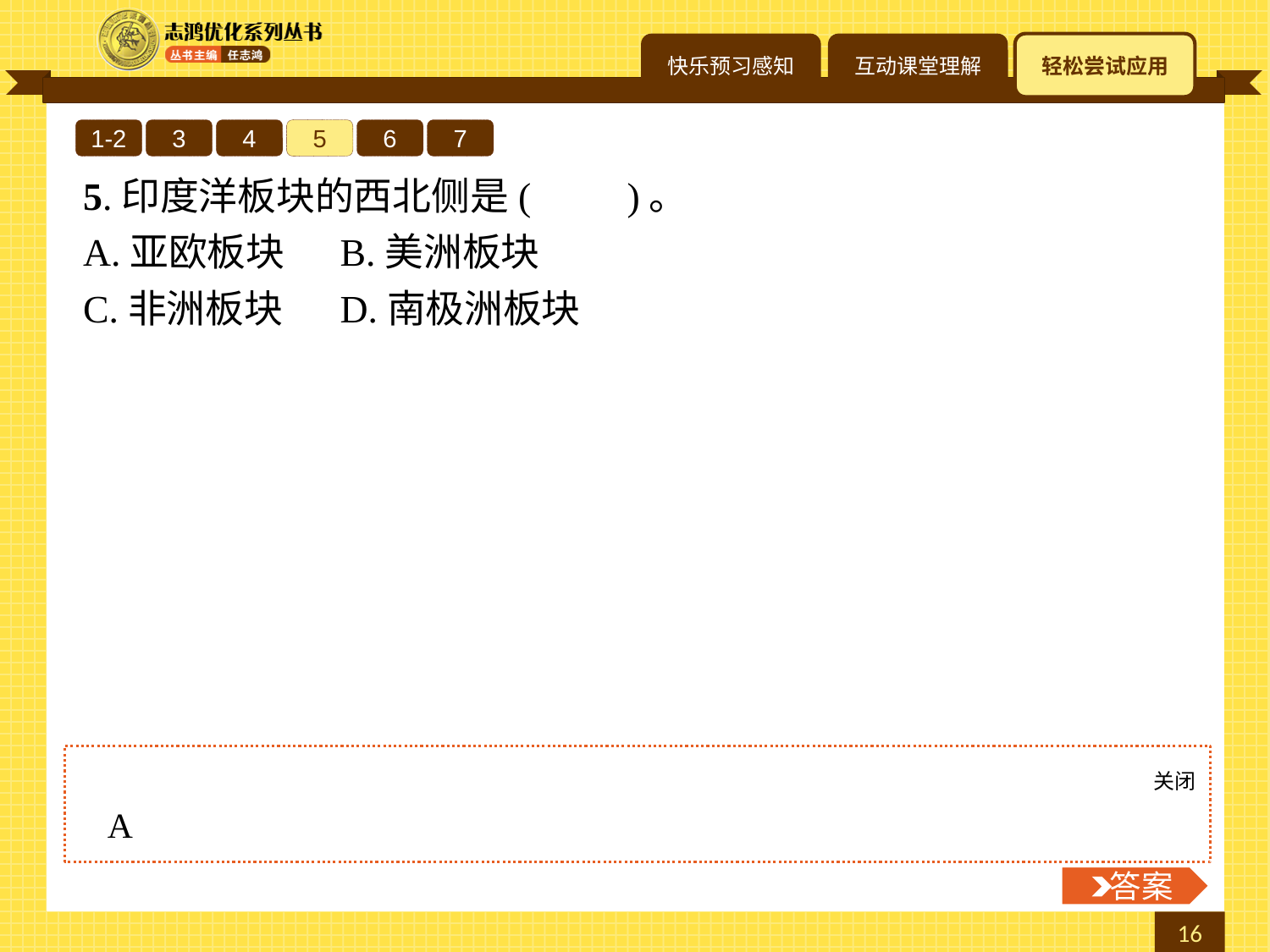

1-2
3
4
5
6
7
5.印度洋板块的西北侧是(　　)。
A.亚欧板块	B.美洲板块
C.非洲板块	D.南极洲板块

关闭
  答案

A
  答案